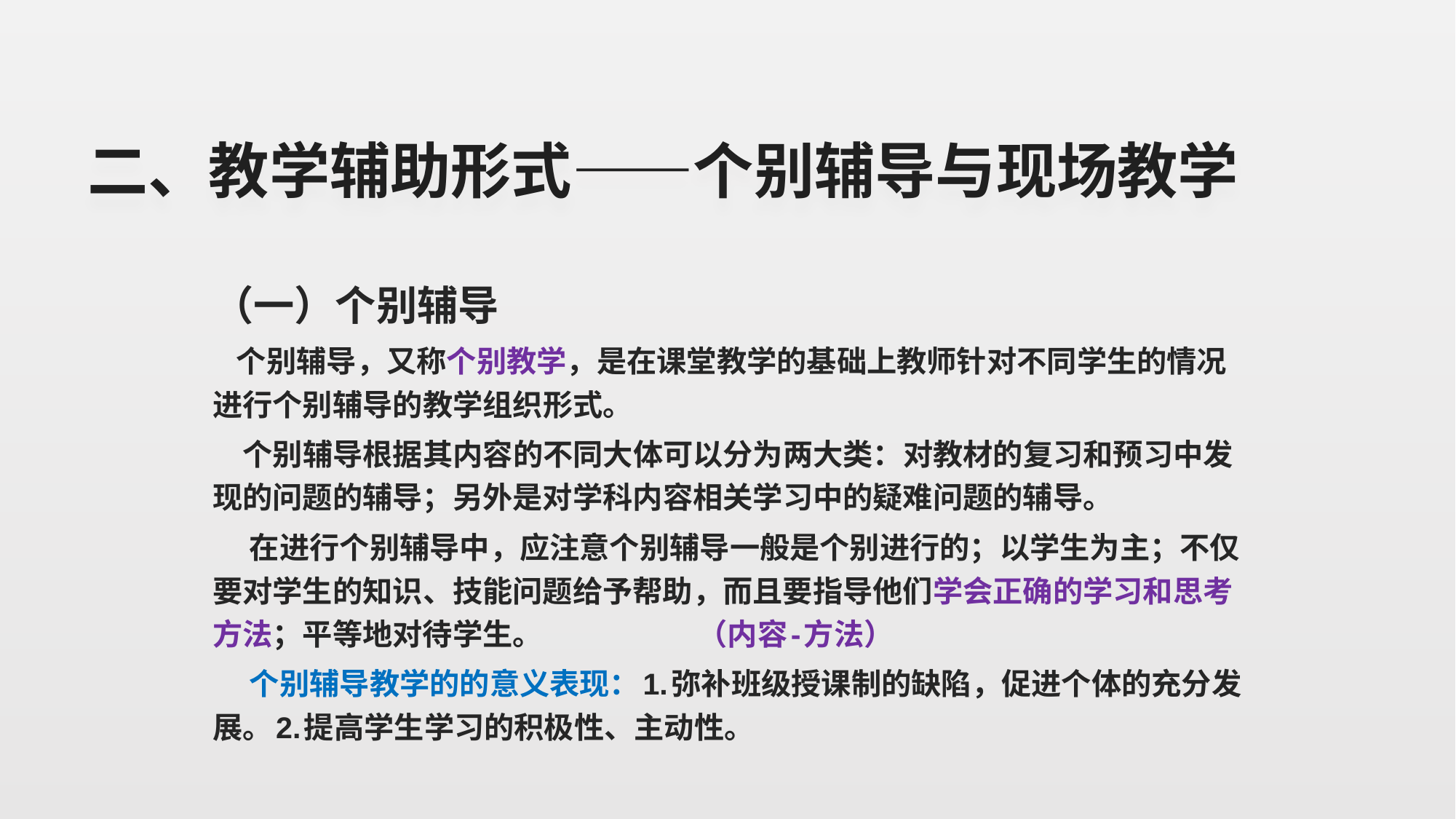

# 二、教学辅助形式——个别辅导与现场教学
（一）个别辅导
    个别辅导，又称个别教学，是在课堂教学的基础上教师针对不同学生的情况进行个别辅导的教学组织形式。
    个别辅导根据其内容的不同大体可以分为两大类：对教材的复习和预习中发现的问题的辅导；另外是对学科内容相关学习中的疑难问题的辅导。
     在进行个别辅导中，应注意个别辅导一般是个别进行的；以学生为主；不仅要对学生的知识、技能问题给予帮助，而且要指导他们学会正确的学习和思考方法；平等地对待学生。                       （内容-方法）
     个别辅导教学的的意义表现：1.弥补班级授课制的缺陷，促进个体的充分发展。2.提高学生学习的积极性、主动性。